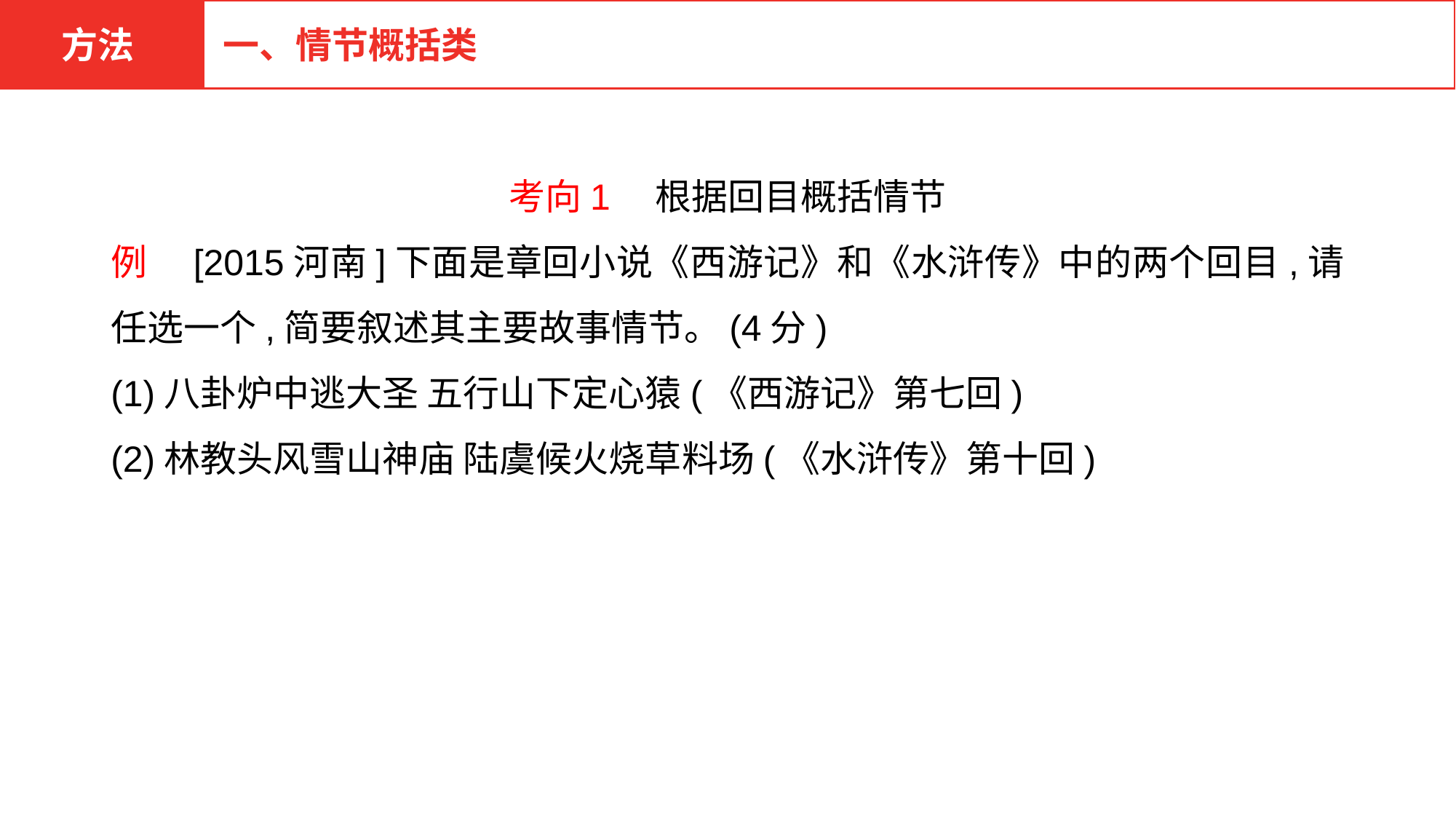

方法
一、情节概括类
考向1　根据回目概括情节
例　[2015河南]下面是章回小说《西游记》和《水浒传》中的两个回目,请任选一个,简要叙述其主要故事情节。(4分)
(1)八卦炉中逃大圣 五行山下定心猿(《西游记》第七回)
(2)林教头风雪山神庙 陆虞候火烧草料场(《水浒传》第十回)